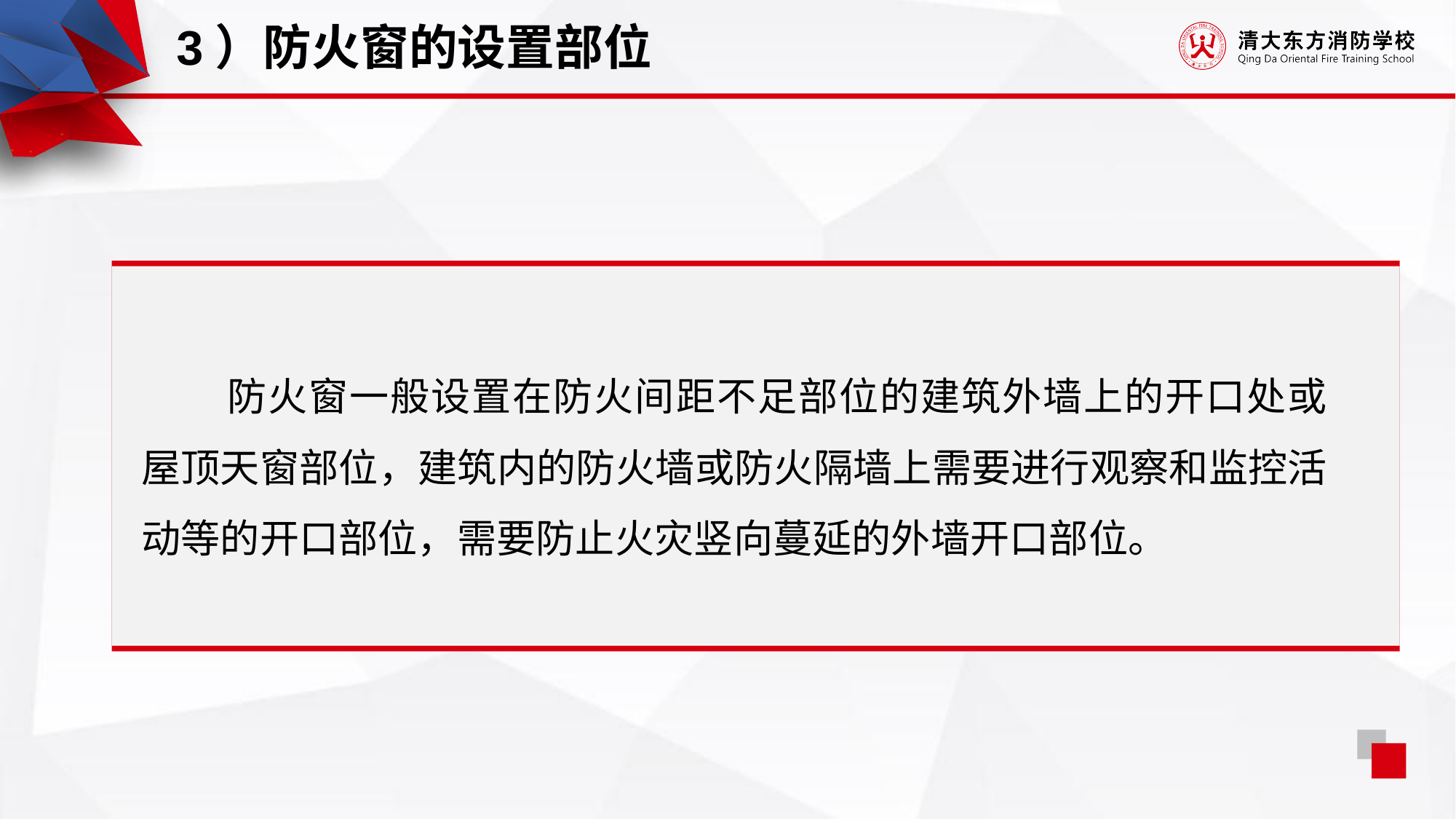

3）防火窗的设置部位

防火窗一般设置在防火间距不足部位的建筑外墙上的开口处或屋顶天窗部位，建筑内的防火墙或防火隔墙上需要进行观察和监控活动等的开口部位，需要防止火灾竖向蔓延的外墙开口部位。